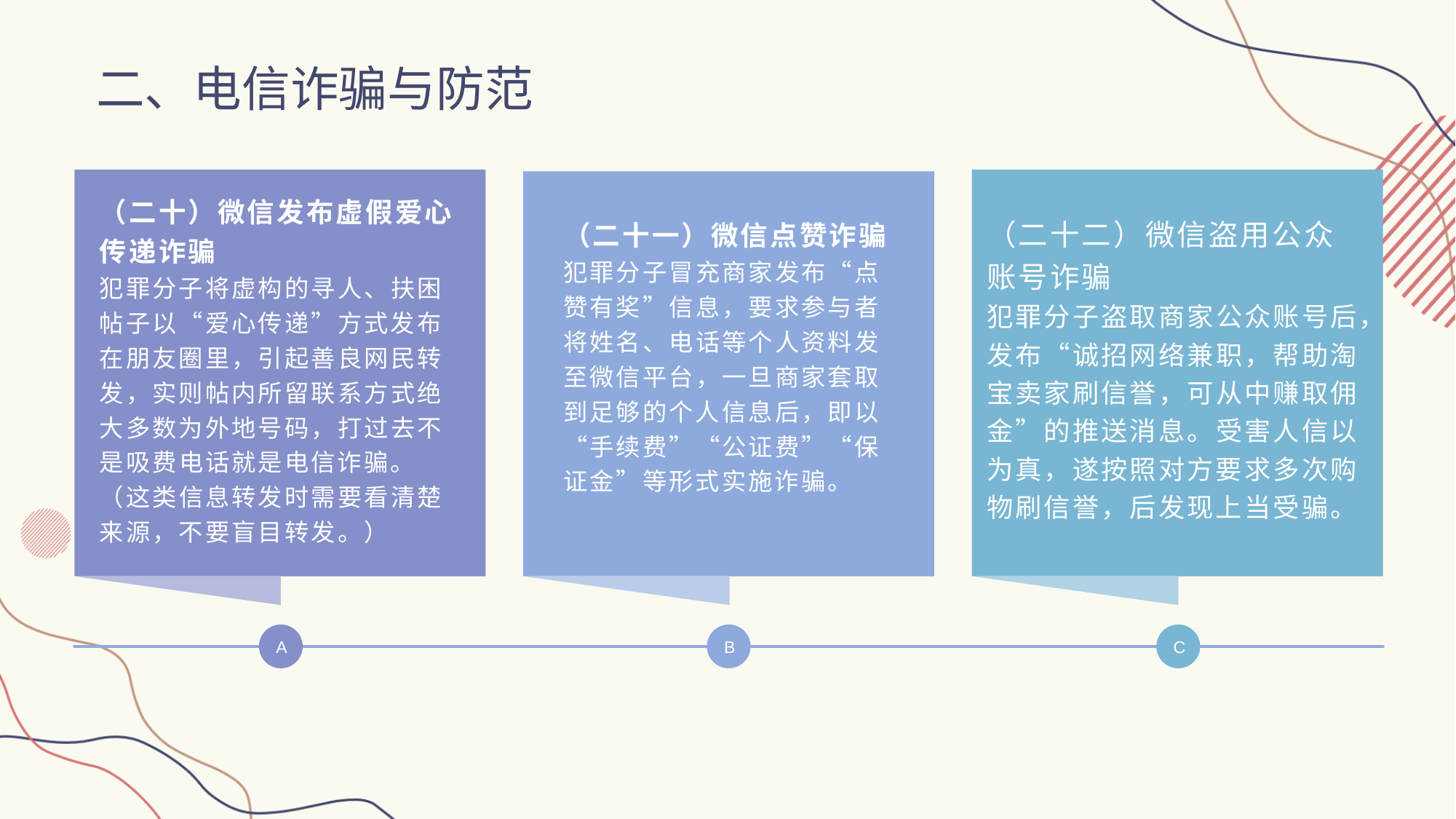

二、电信诈骗与防范

（二十一）微信点赞诈骗
犯罪分子冒充商家发布“点赞有奖”信息，要求参与者将姓名、电话等个人资料发至微信平台，一旦商家套取到足够的个人信息后，即以“手续费”“公证费”“保证金”等形式实施诈骗。
（二十二）微信盗用公众账号诈骗
犯罪分子盗取商家公众账号后，发布“诚招网络兼职，帮助淘宝卖家刷信誉，可从中赚取佣金”的推送消息。受害人信以为真，遂按照对方要求多次购物刷信誉，后发现上当受骗。
（二十）微信发布虚假爱心传递诈骗
犯罪分子将虚构的寻人、扶困帖子以“爱心传递”方式发布在朋友圈里，引起善良网民转发，实则帖内所留联系方式绝大多数为外地号码，打过去不是吸费电话就是电信诈骗。（这类信息转发时需要看清楚来源，不要盲目转发。）

A
B
C